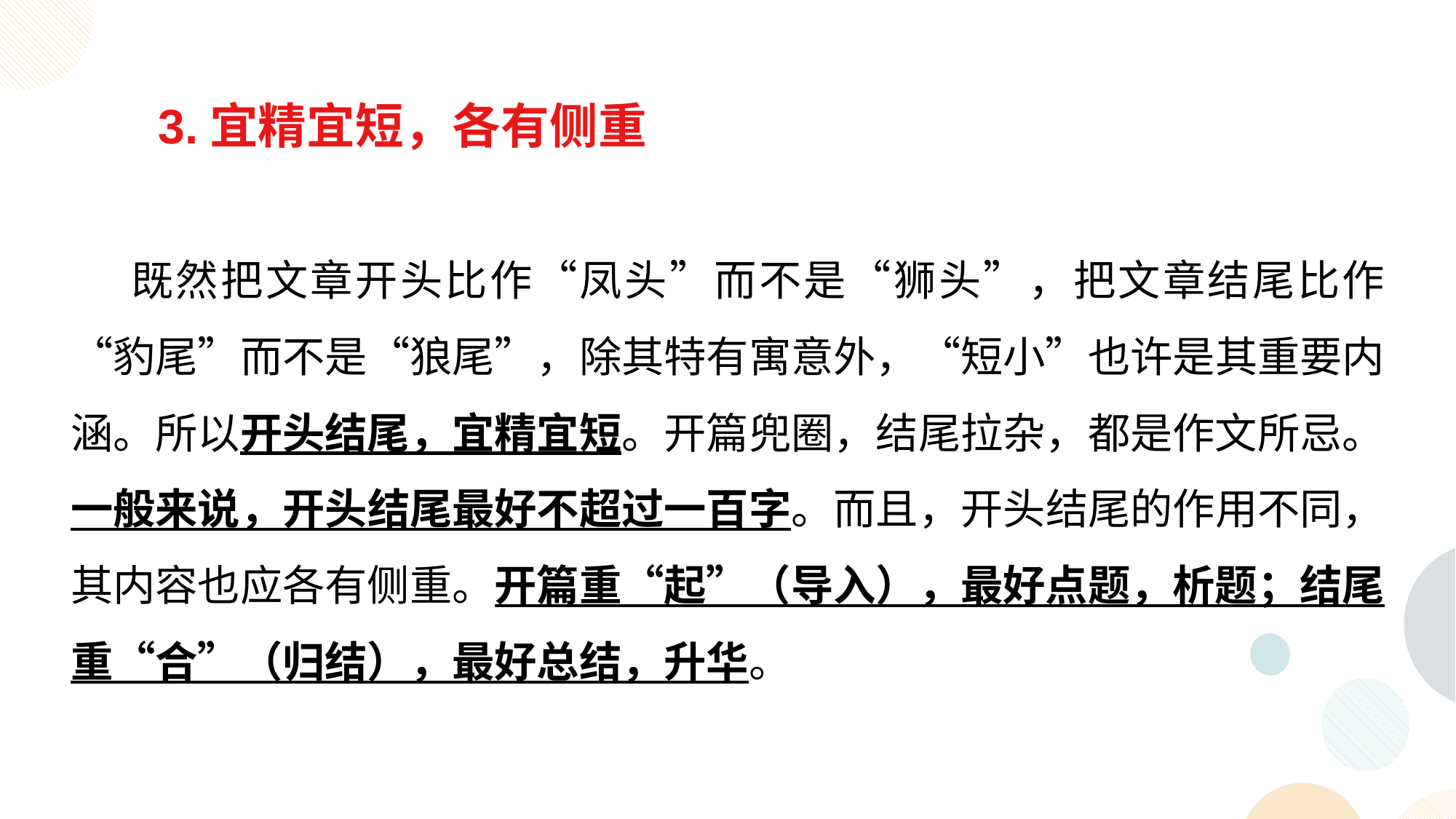

3.宜精宜短，各有侧重
    既然把文章开头比作“凤头”而不是“狮头”，把文章结尾比作 “豹尾”而不是“狼尾”，除其特有寓意外，“短小”也许是其重要内涵。所以开头结尾，宜精宜短。开篇兜圈，结尾拉杂，都是作文所忌。一般来说，开头结尾最好不超过一百字。而且，开头结尾的作用不同，其内容也应各有侧重。开篇重“起”（导入），最好点题，析题；结尾重“合”（归结），最好总结，升华。